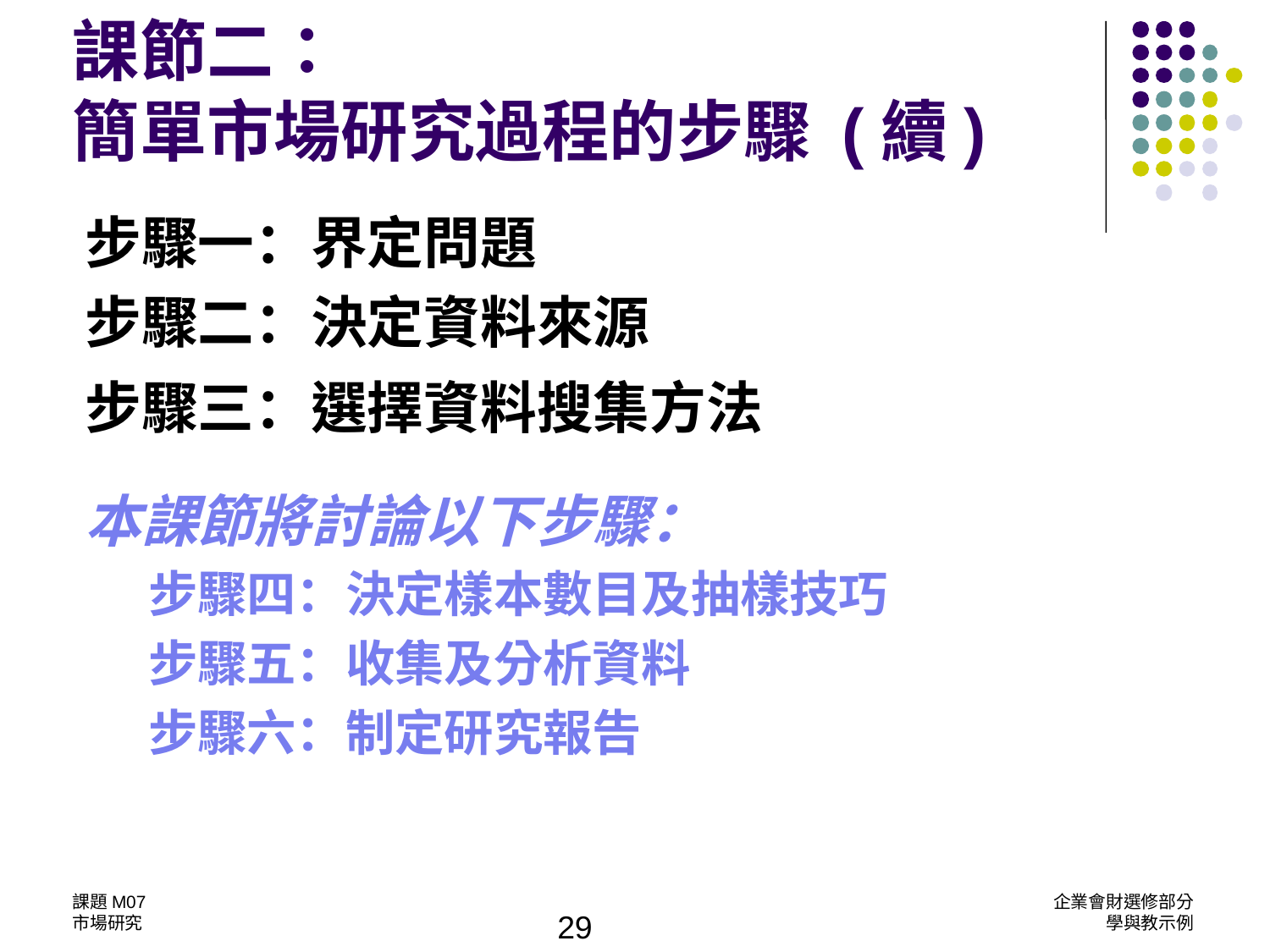

課節二：
簡單市場研究過程的步驟 (續)
步驟一：界定問題
步驟二：決定資料來源
步驟三：選擇資料搜集方法

本課節將討論以下步驟：
步驟四：決定樣本數目及抽樣技巧
步驟五：收集及分析資料
步驟六：制定研究報告